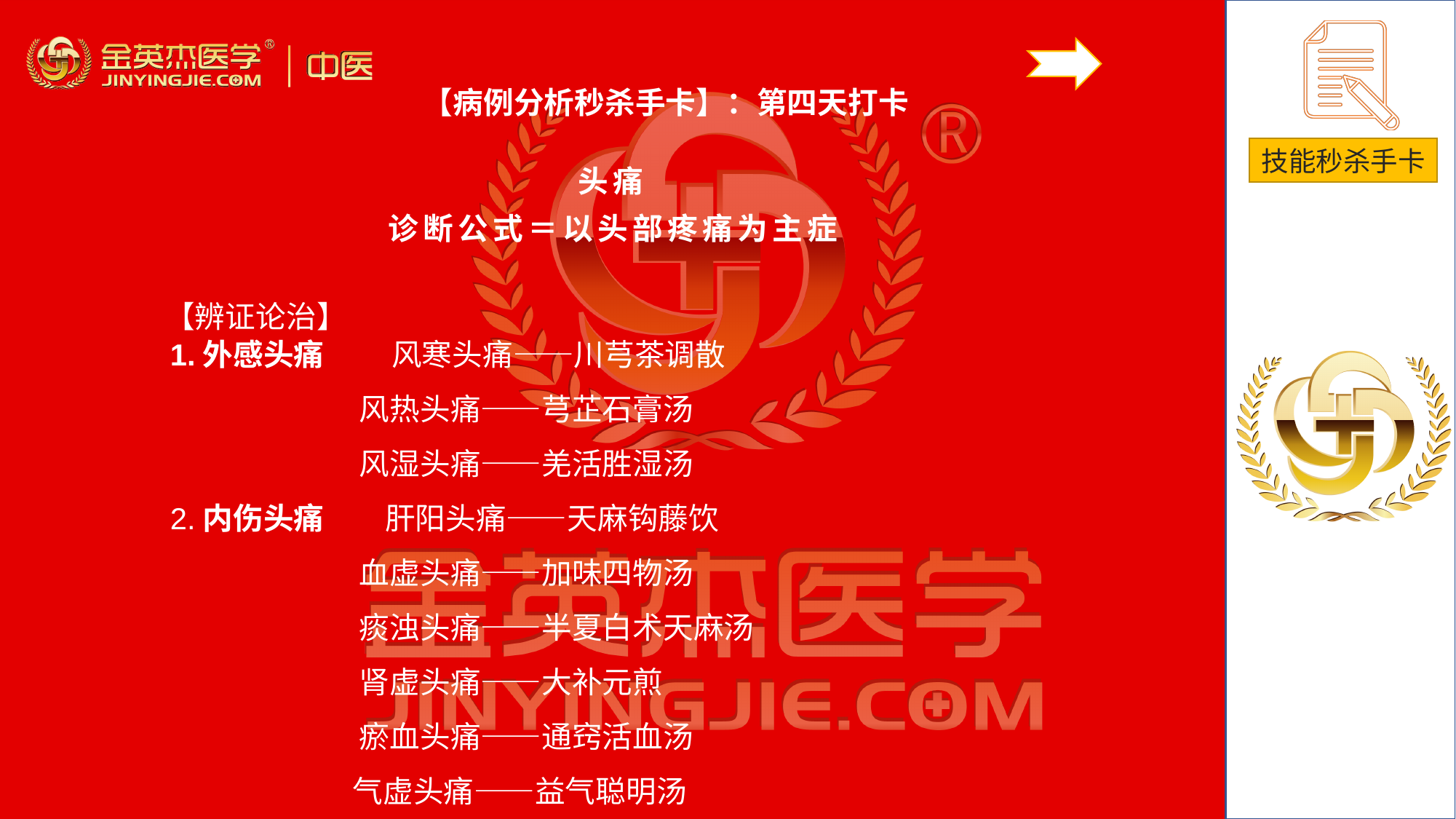

【病例分析秒杀手卡】：第四天打卡
头痛
诊断公式＝以头部疼痛为主症
# 【辨证论治】
1.外感头痛          风寒头痛——川芎茶调散
                           风热头痛——芎芷石膏汤
                           风湿头痛——羌活胜湿汤2.内伤头痛         肝阳头痛——天麻钩藤饮
                           血虚头痛——加味四物汤
                           痰浊头痛——半夏白术天麻汤
                           肾虚头痛——大补元煎
                           瘀血头痛——通窍活血汤
                          气虚头痛——益气聪明汤